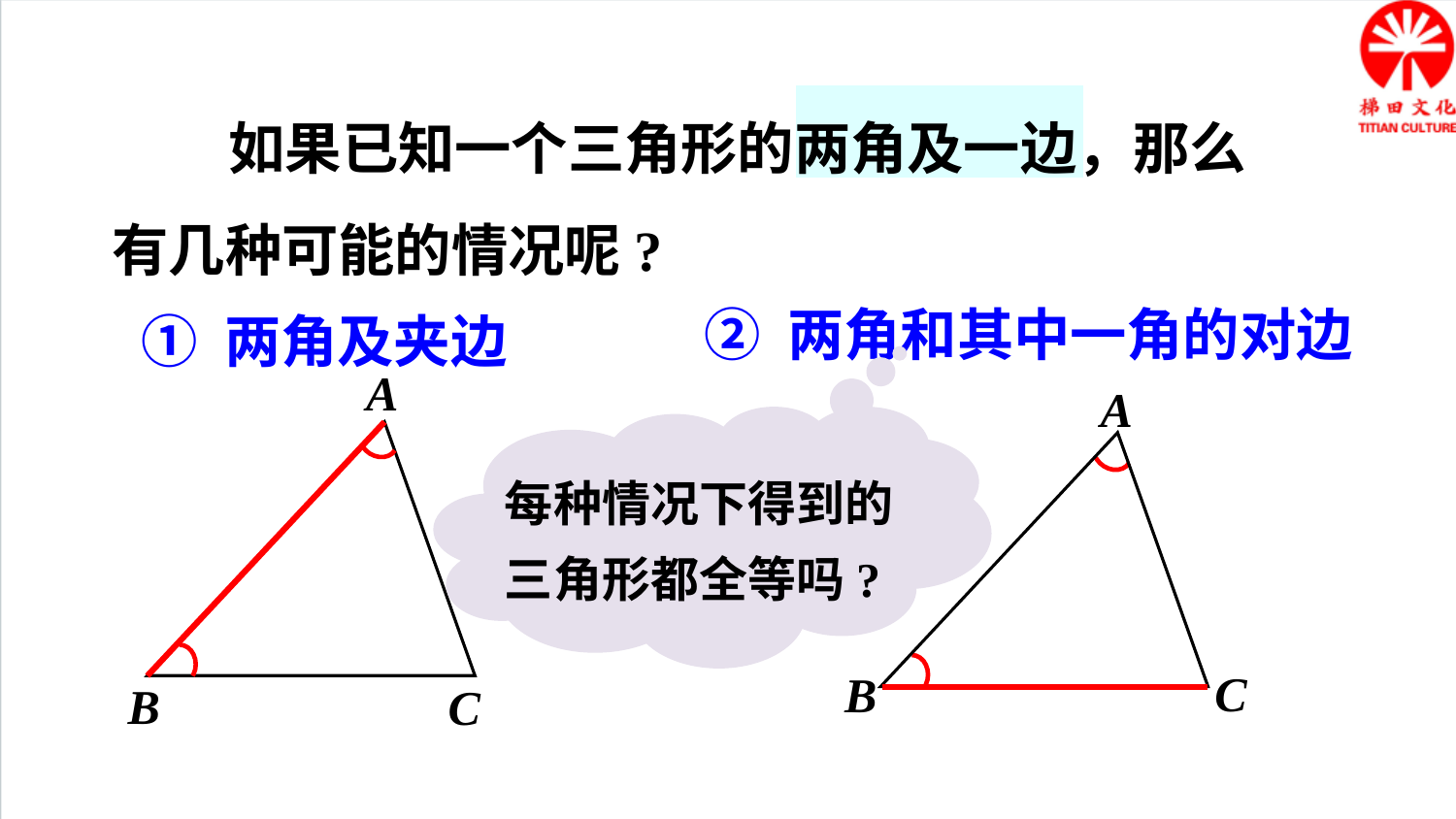

如果已知一个三角形的两角及一边，那么有几种可能的情况呢?

② 两角和其中一角的对边
① 两角及夹边
A

B
C
A

C
B

每种情况下得到的三角形都全等吗?